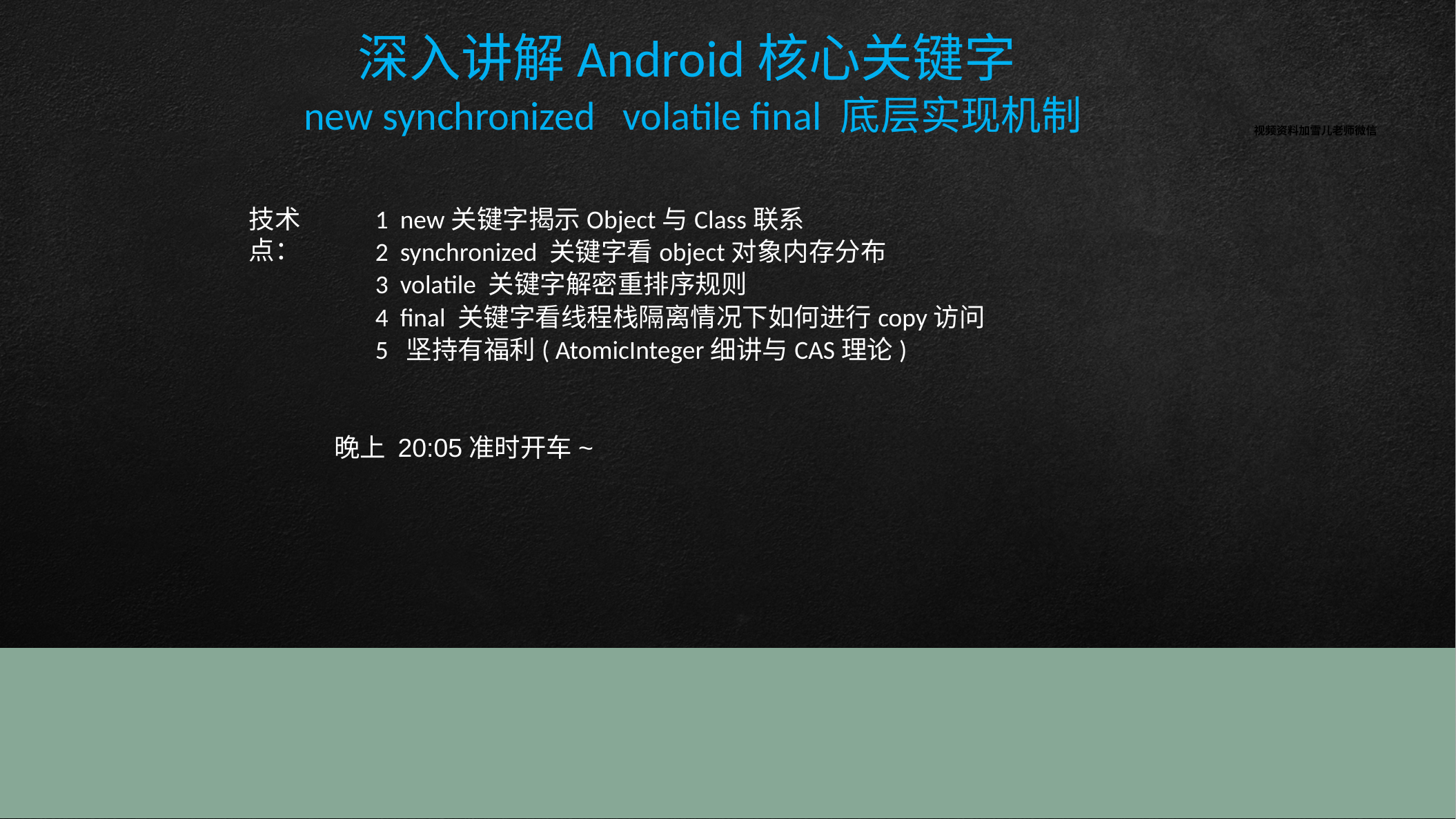

深入讲解Android核心关键字
new synchronized   volatile final 底层实现机制
视频资料加雪儿老师微信
技术点：
       1  new关键字揭示Object与Class联系
       2  synchronized 关键字看object对象内存分布
       3  volatile 关键字解密重排序规则
       4  final 关键字看线程栈隔离情况下如何进行copy访问
       5  坚持有福利( AtomicInteger细讲与CAS理论)

晚上 20:05准时开车~